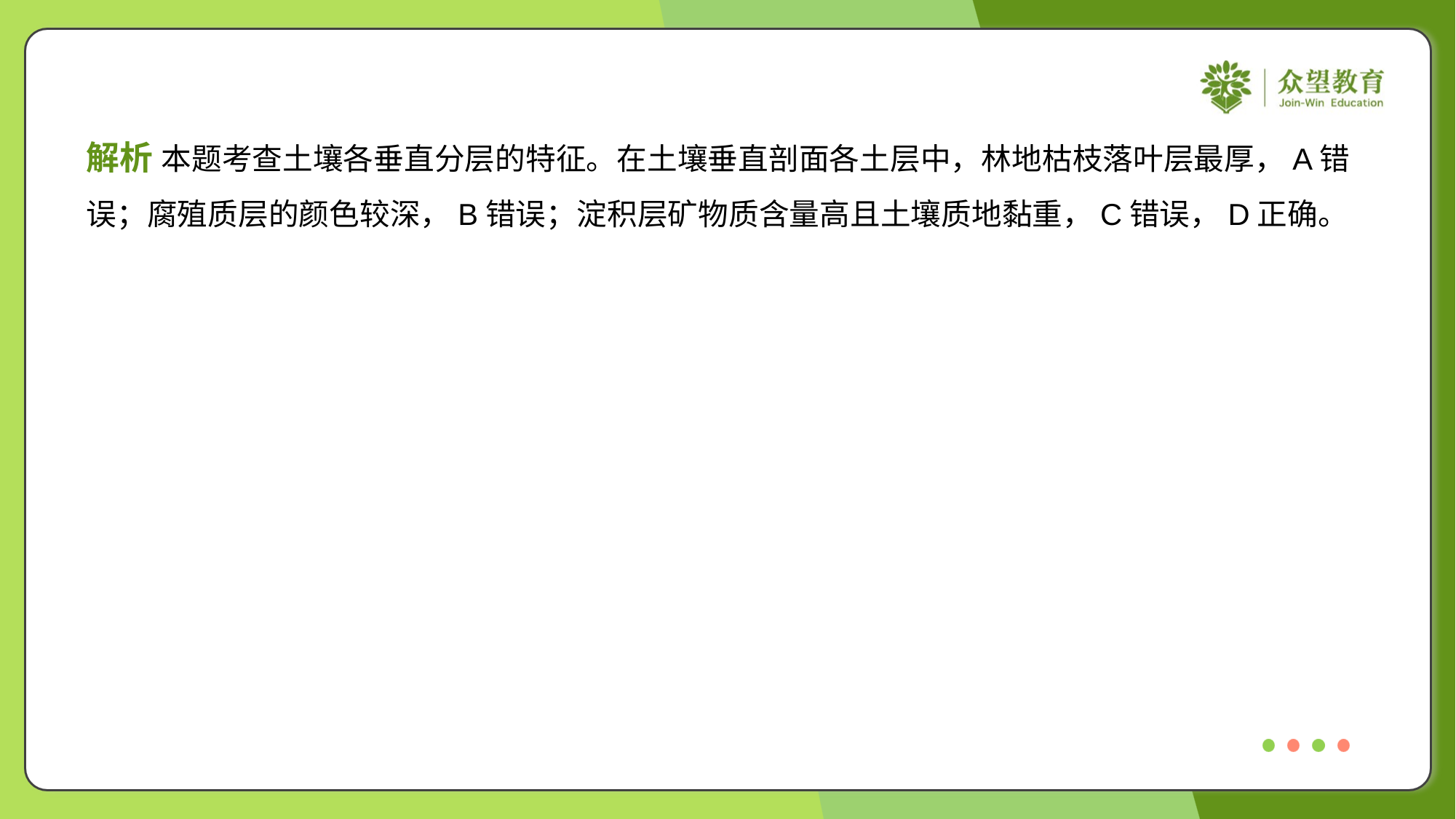

解析 本题考查土壤各垂直分层的特征。在土壤垂直剖面各土层中，林地枯枝落叶层最厚，A错
误；腐殖质层的颜色较深，B错误；淀积层矿物质含量高且土壤质地黏重，C错误，D正确。